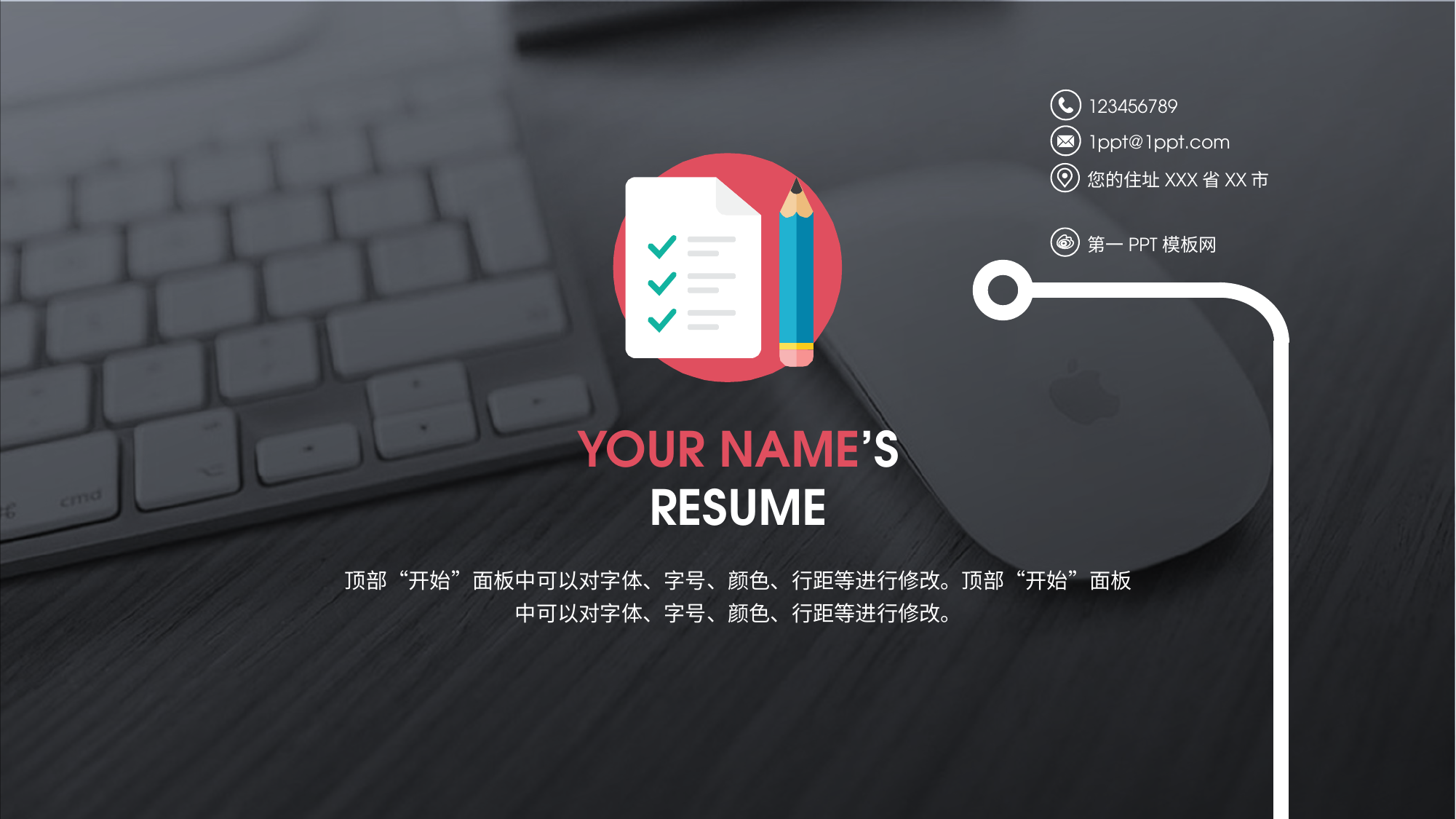

123456789

1ppt@1ppt.com

您的住址XXX省XX市

第一PPT模板网

YOUR NAME’S
RESUME
顶部“开始”面板中可以对字体、字号、颜色、行距等进行修改。顶部“开始”面板中可以对字体、字号、颜色、行距等进行修改。